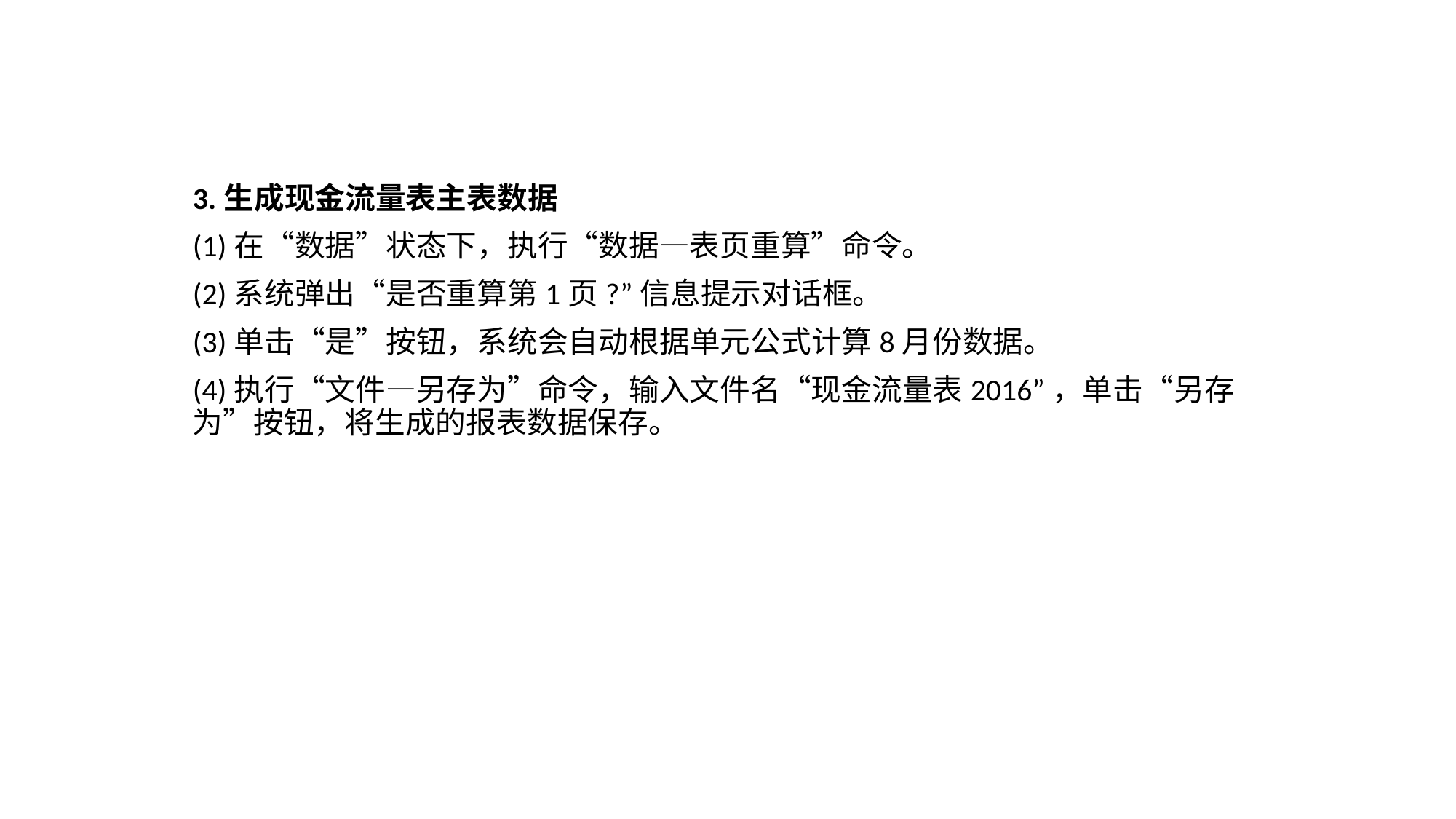

3.生成现金流量表主表数据
(1)在“数据”状态下，执行“数据—表页重算”命令。
(2)系统弹出“是否重算第1页?”信息提示对话框。
(3)单击“是”按钮，系统会自动根据单元公式计算8月份数据。
(4)执行“文件—另存为”命令，输入文件名“现金流量表2016”，单击“另存为”按钮，将生成的报表数据保存。